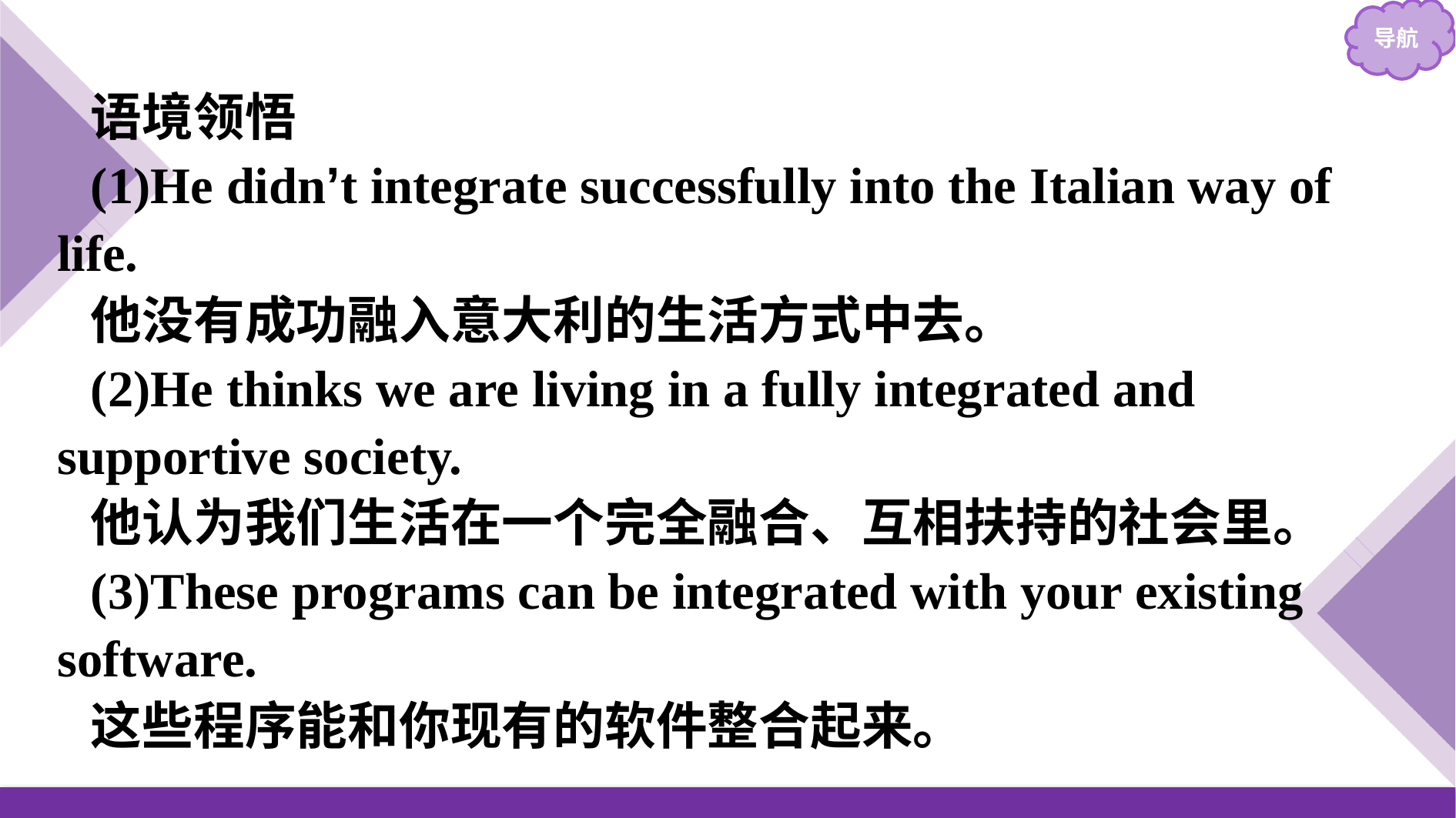

语境领悟
(1)He didn’t integrate successfully into the Italian way of life.
他没有成功融入意大利的生活方式中去。
(2)He thinks we are living in a fully integrated and supportive society.
他认为我们生活在一个完全融合、互相扶持的社会里。
(3)These programs can be integrated with your existing software.
这些程序能和你现有的软件整合起来。